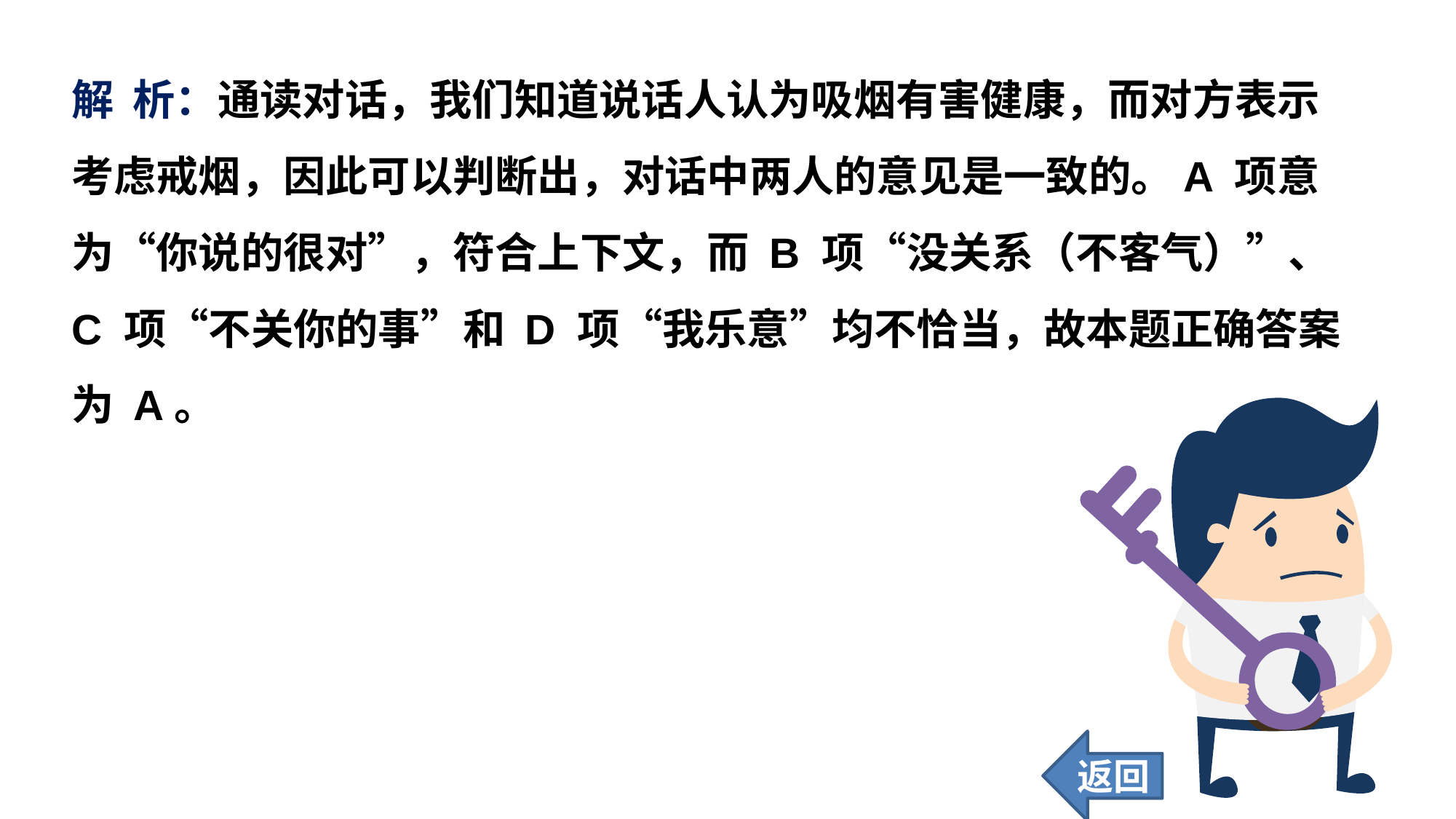

解  析：通读对话，我们知道说话人认为吸烟有害健康，而对方表示考虑戒烟，因此可以判断出，对话中两人的意见是一致的。A 项意为“你说的很对”，符合上下文，而 B 项“没关系（不客气）”、C 项“不关你的事”和 D 项“我乐意”均不恰当，故本题正确答案为 A。

返回
84